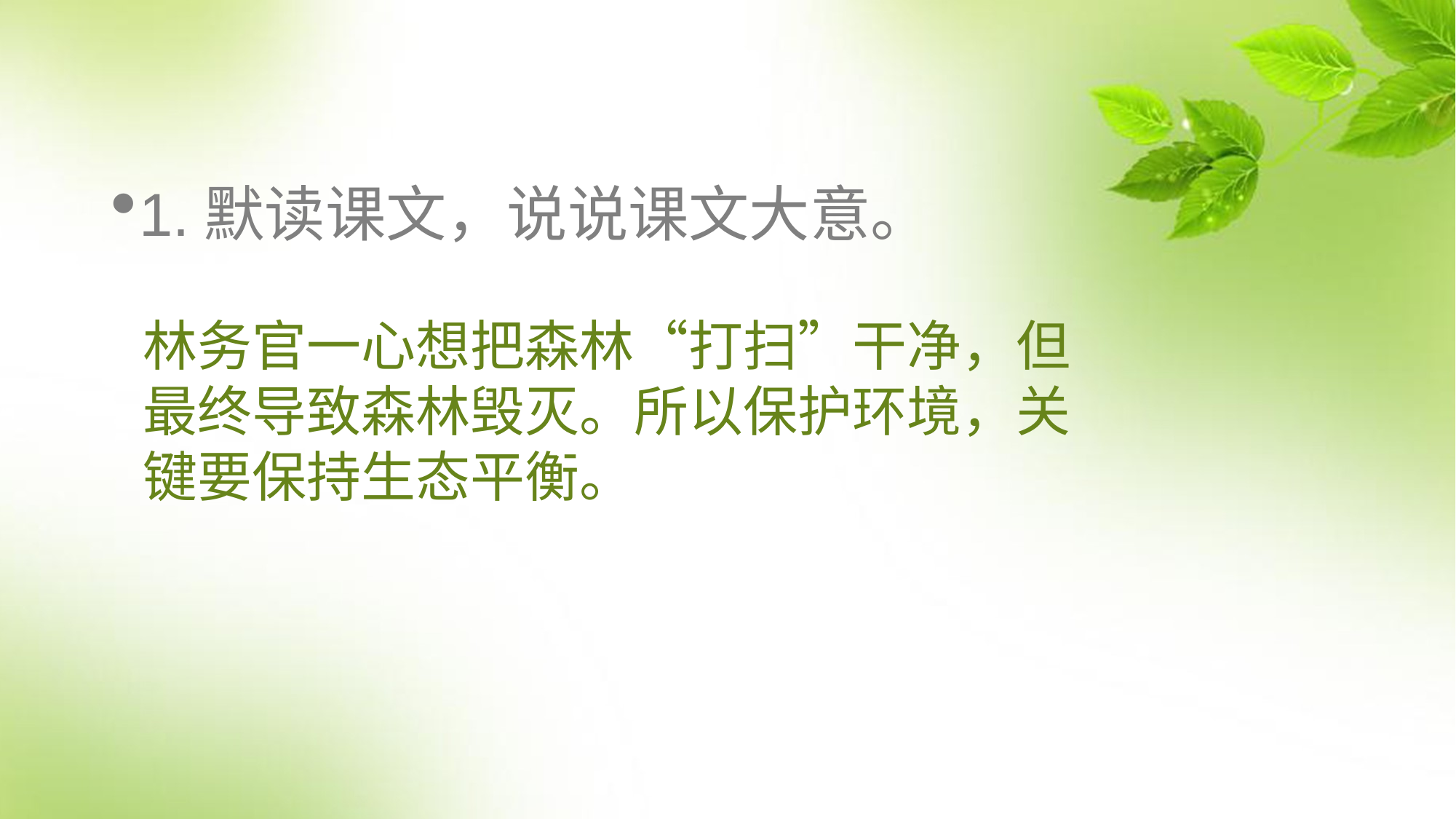

1.默读课文，说说课文大意。

林务官一心想把森林“打扫”干净，但最终导致森林毁灭。所以保护环境，关键要保持生态平衡。